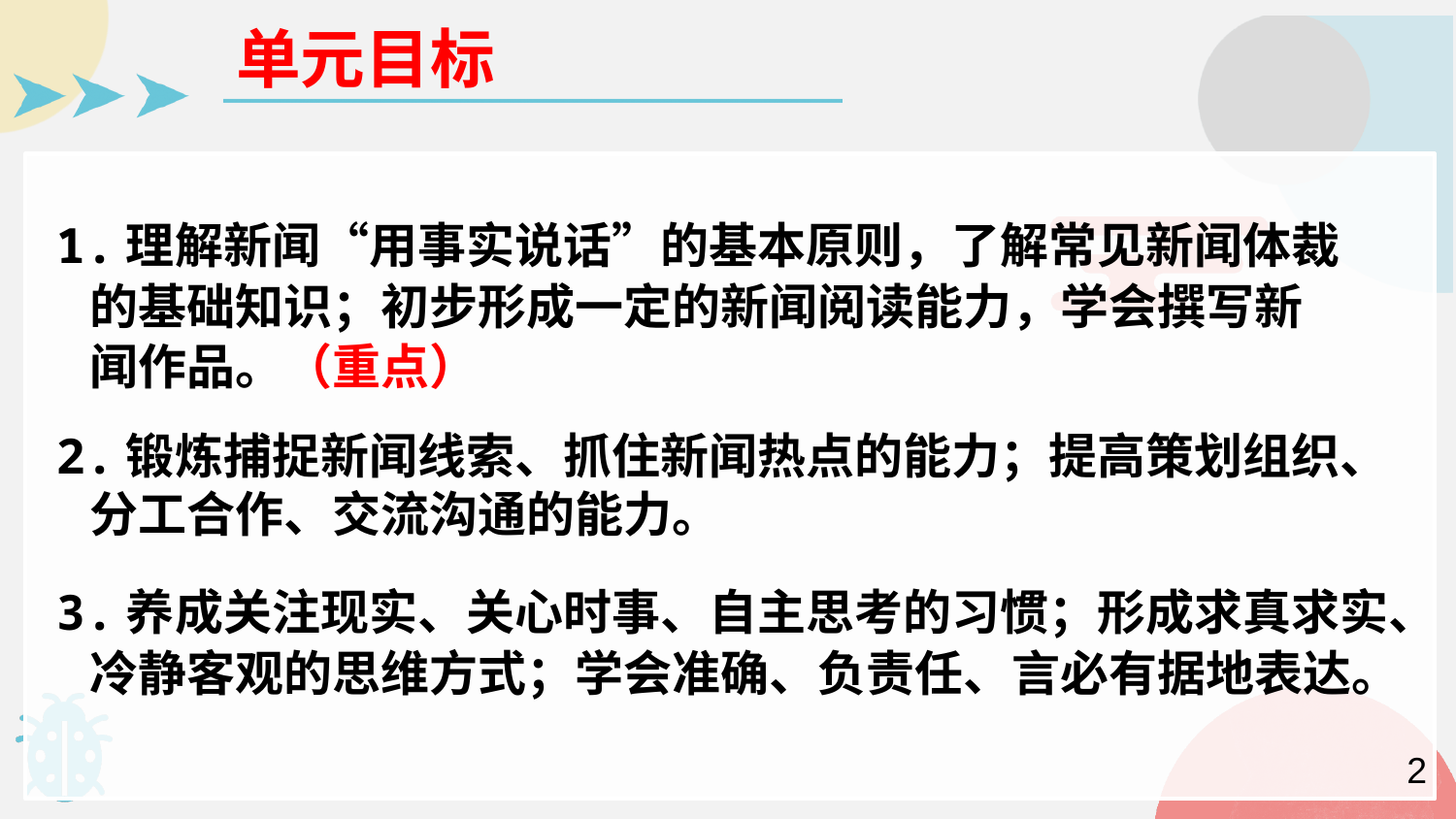

单元目标
1.理解新闻“用事实说话”的基本原则，了解常见新闻体裁
  的基础知识；初步形成一定的新闻阅读能力，学会撰写新
  闻作品。（重点）

2.锻炼捕捉新闻线索、抓住新闻热点的能力；提高策划组织、
  分工合作、交流沟通的能力。
3.养成关注现实、关心时事、自主思考的习惯；形成求真求实、
  冷静客观的思维方式；学会准确、负责任、言必有据地表达。
2